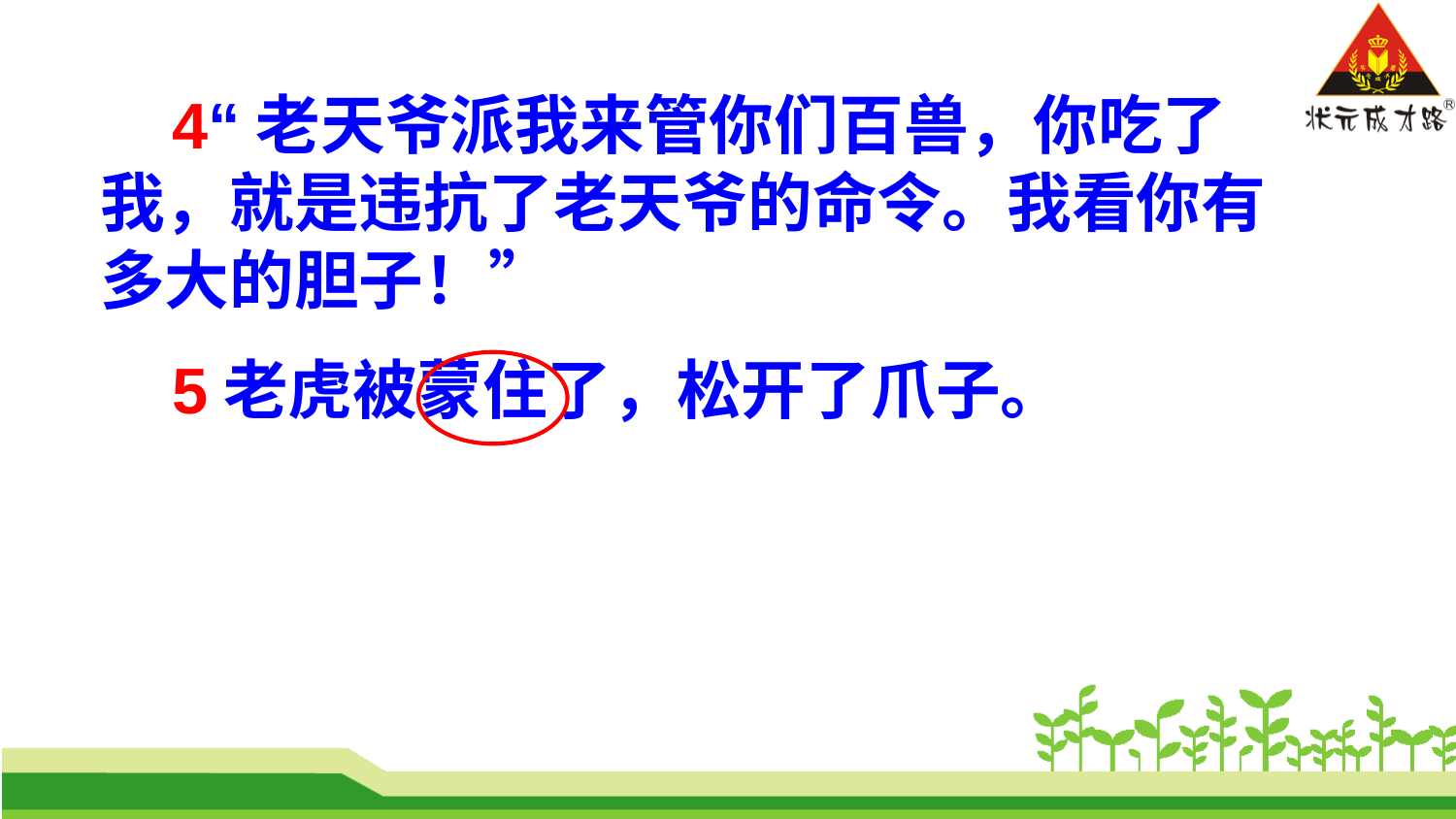

4“老天爷派我来管你们百兽，你吃了我，就是违抗了老天爷的命令。我看你有多大的胆子！”
    5老虎被蒙住了，松开了爪子。